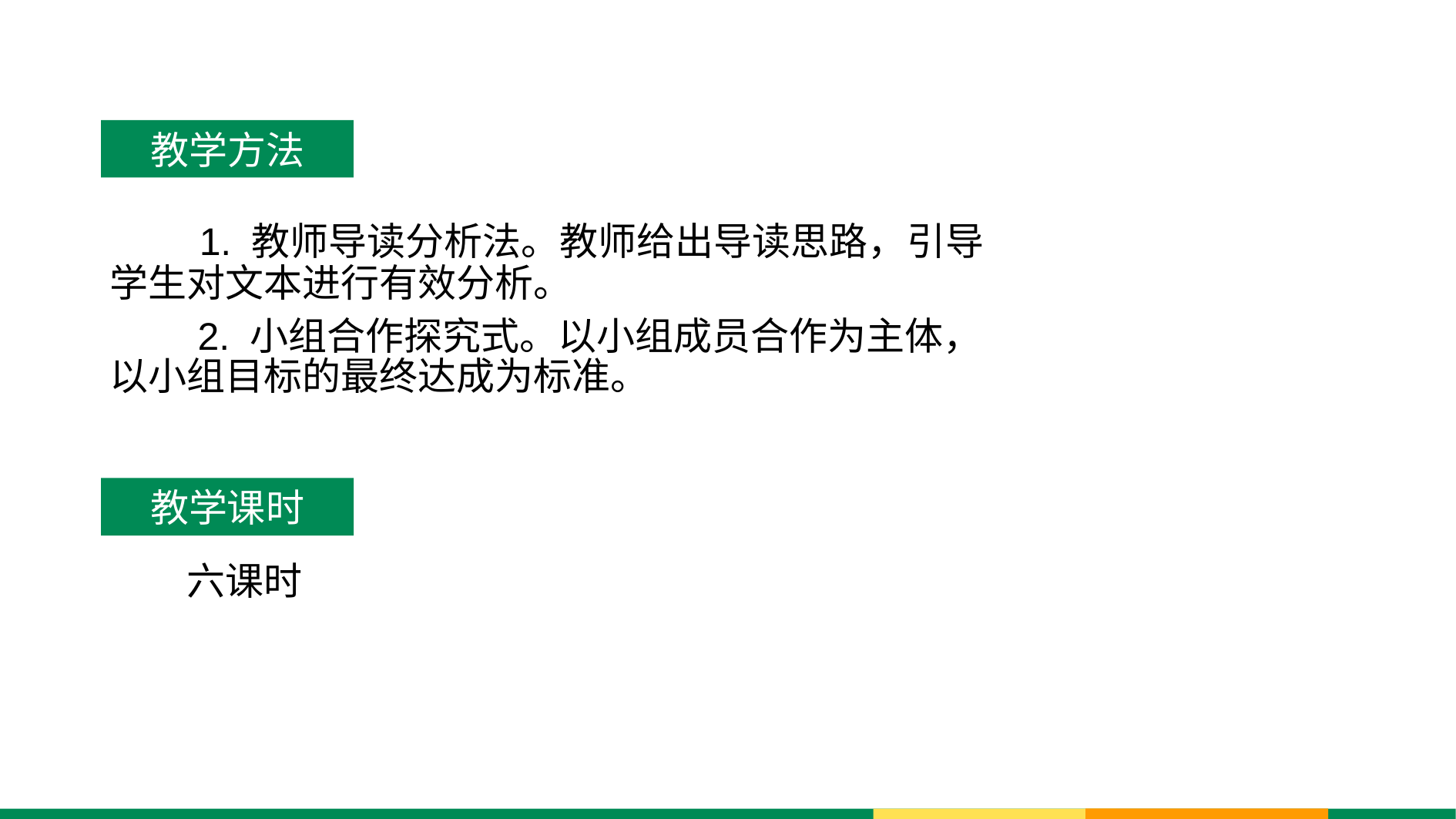

教学方法
 1. 教师导读分析法。教师给出导读思路，引导学生对文本进行有效分析。
 2. 小组合作探究式。以小组成员合作为主体，以小组目标的最终达成为标准。
教学课时
六课时